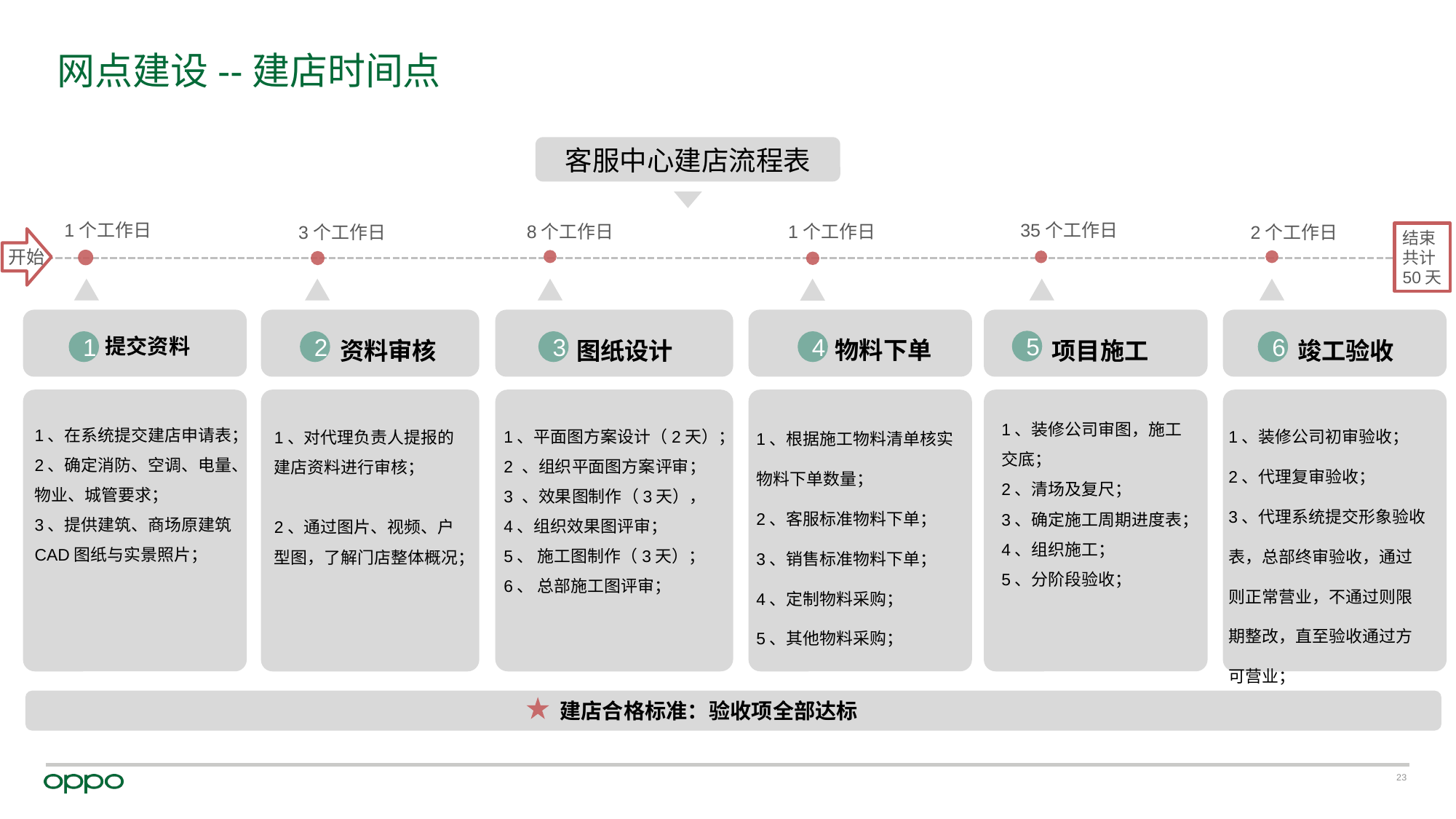

# 网点建设--建店时间点
客服中心建店流程表

1个工作日
35个工作日
8个工作日
1个工作日
2个工作日
3个工作日
结束
共计
50天

开始

提交资料
5
1
2
3
4
物料下单
6
资料审核
 图纸设计
项目施工
竣工验收

1、装修公司初审验收；
2、代理复审验收；
3、代理系统提交形象验收表，总部终审验收，通过则正常营业，不通过则限期整改，直至验收通过方可营业；
1、根据施工物料清单核实物料下单数量；
2、客服标准物料下单；
3、销售标准物料下单；
4、定制物料采购；
5、其他物料采购；

1、装修公司审图，施工交底；
2、清场及复尺；
3、确定施工周期进度表；
4、组织施工；
5、分阶段验收；

1、在系统提交建店申请表；
2、确定消防、空调、电量、物业、城管要求；
3、提供建筑、商场原建筑CAD图纸与实景照片；

1、平面图方案设计（2天）；
2 、组织平面图方案评审；
3 、效果图制作（3天），
4、组织效果图评审；
5、 施工图制作（3天）；
6、 总部施工图评审；

1、对代理负责人提报的建店资料进行审核；

2、通过图片、视频、户型图，了解门店整体概况；

建店合格标准：验收项全部达标